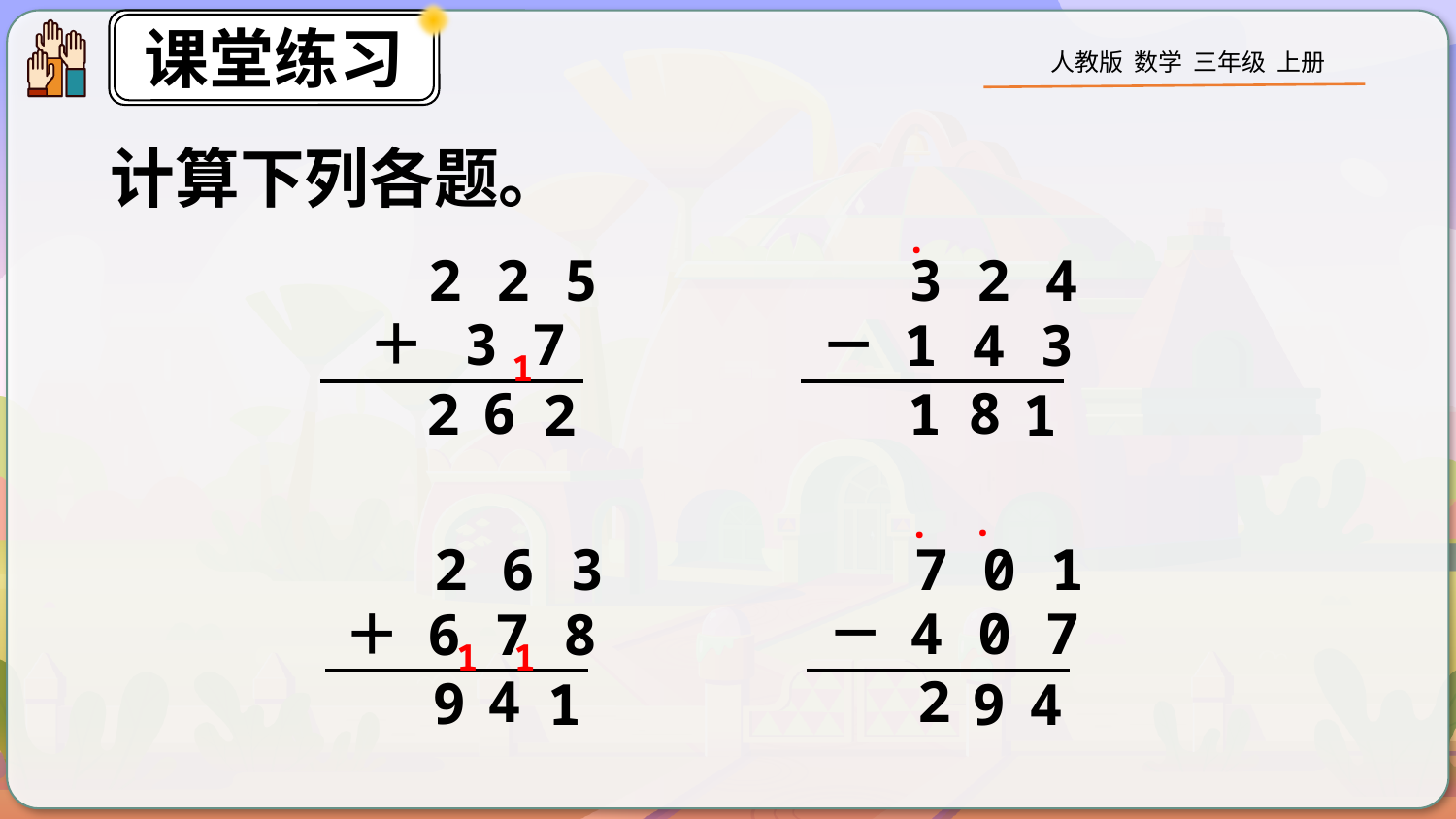

计算下列各题。
·
2 2 5
 ＋  3 7
3 2 4
 － 1 4 3
1
6
8
2
1
2
1
·
·
2 6 3
 ＋ 6 7 8
7 0 1
 － 4 0 7
1
1
2
4
9
1
9
4